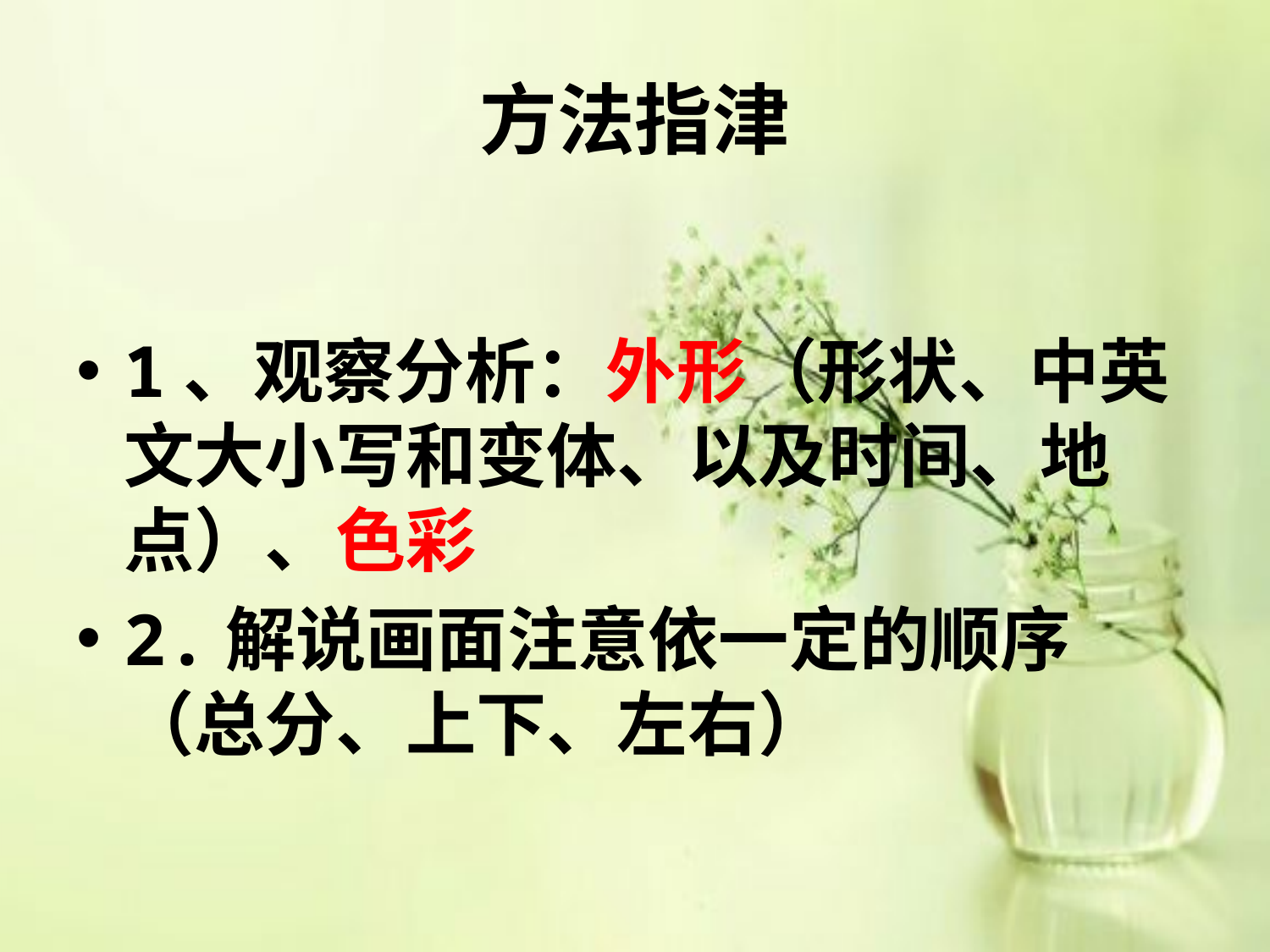

# 方法指津

1、观察分析：外形（形状、中英文大小写和变体、以及时间、地点）、色彩
2.解说画面注意依一定的顺序（总分、上下、左右）